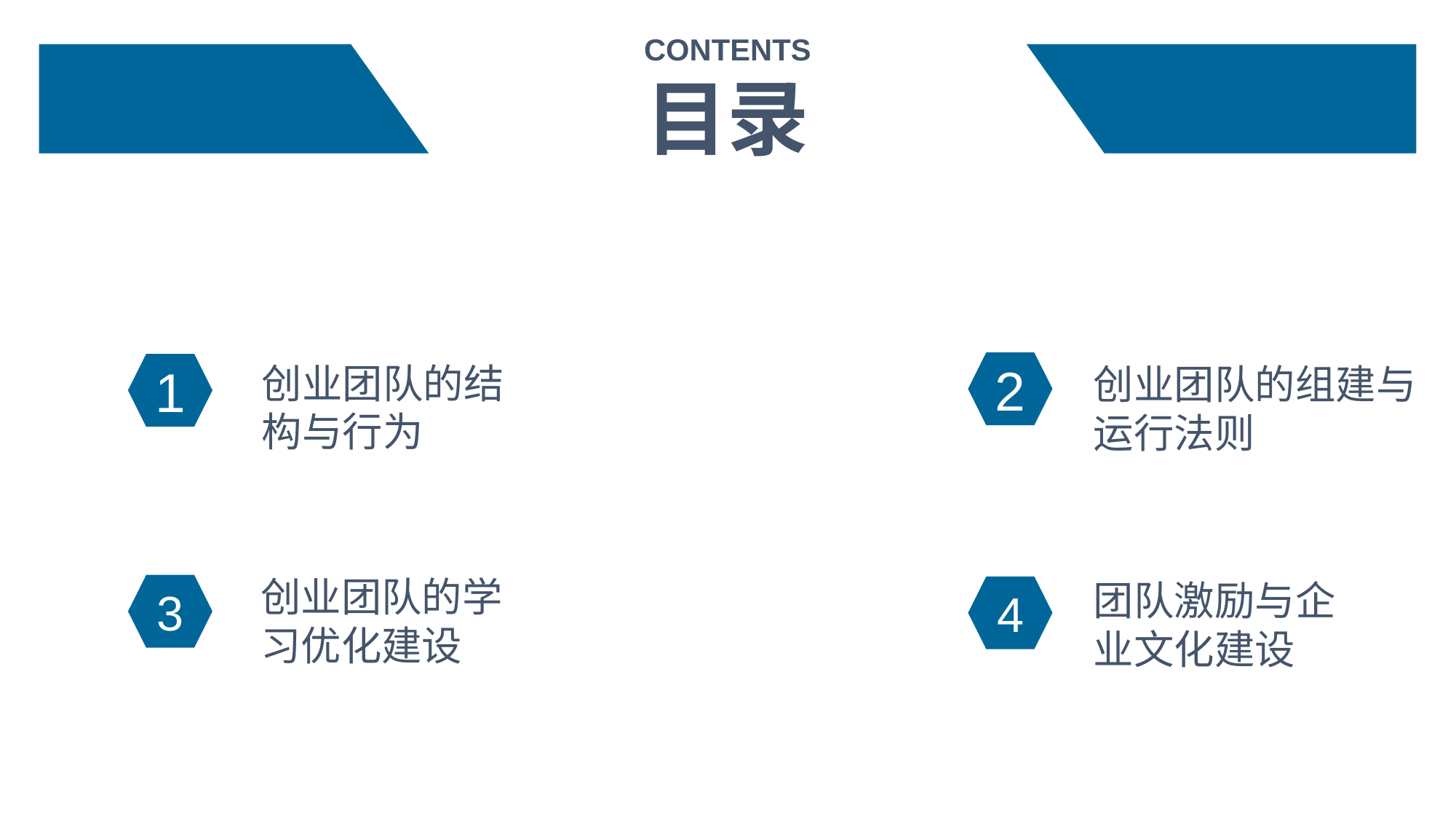

CONTENTS
目录
2
创业团队的结构与行为
创业团队的组建与运行法则
1
创业团队的学习优化建设
团队激励与企业文化建设
3
4